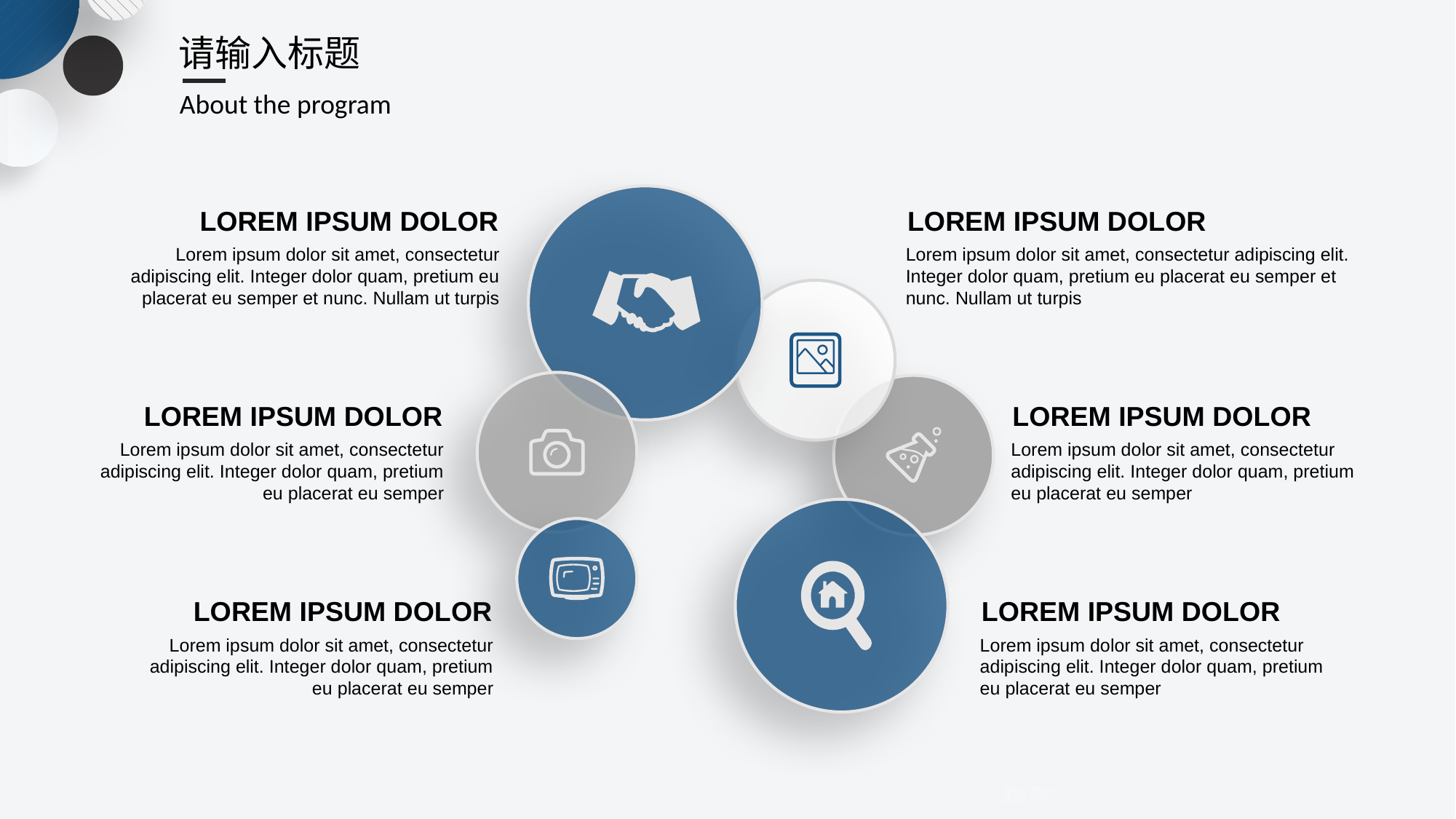

请输入标题

About the program

LOREM IPSUM DOLOR
LOREM IPSUM DOLOR
Lorem ipsum dolor sit amet, consectetur adipiscing elit. Integer dolor quam, pretium eu placerat eu semper et nunc. Nullam ut turpis
Lorem ipsum dolor sit amet, consectetur adipiscing elit. Integer dolor quam, pretium eu placerat eu semper et nunc. Nullam ut turpis

LOREM IPSUM DOLOR
LOREM IPSUM DOLOR

Lorem ipsum dolor sit amet, consectetur adipiscing elit. Integer dolor quam, pretium eu placerat eu semper
Lorem ipsum dolor sit amet, consectetur adipiscing elit. Integer dolor quam, pretium eu placerat eu semper

LOREM IPSUM DOLOR
LOREM IPSUM DOLOR
Lorem ipsum dolor sit amet, consectetur adipiscing elit. Integer dolor quam, pretium eu placerat eu semper
Lorem ipsum dolor sit amet, consectetur adipiscing elit. Integer dolor quam, pretium eu placerat eu semper
PPT模板下载：www.1ppt.com/moban/     行业PPT模板：www.1ppt.com/hangye/
节日PPT模板：www.1ppt.com/jieri/           PPT素材下载：www.1ppt.com/sucai/
PPT背景图片：www.1ppt.com/beijing/      PPT图表下载：www.1ppt.com/tubiao/
优秀PPT下载：www.1ppt.com/xiazai/        PPT教程： www.1ppt.com/powerpoint/
Word教程： www.1ppt.com/word/              Excel教程：www.1ppt.com/excel/
资料下载：www.1ppt.com/ziliao/                PPT课件下载：www.1ppt.com/kejian/
范文下载：www.1ppt.com/fanwen/             试卷下载：www.1ppt.com/shiti/
教案下载：www.1ppt.com/jiaoan/
字体下载：www.1ppt.com/ziti/